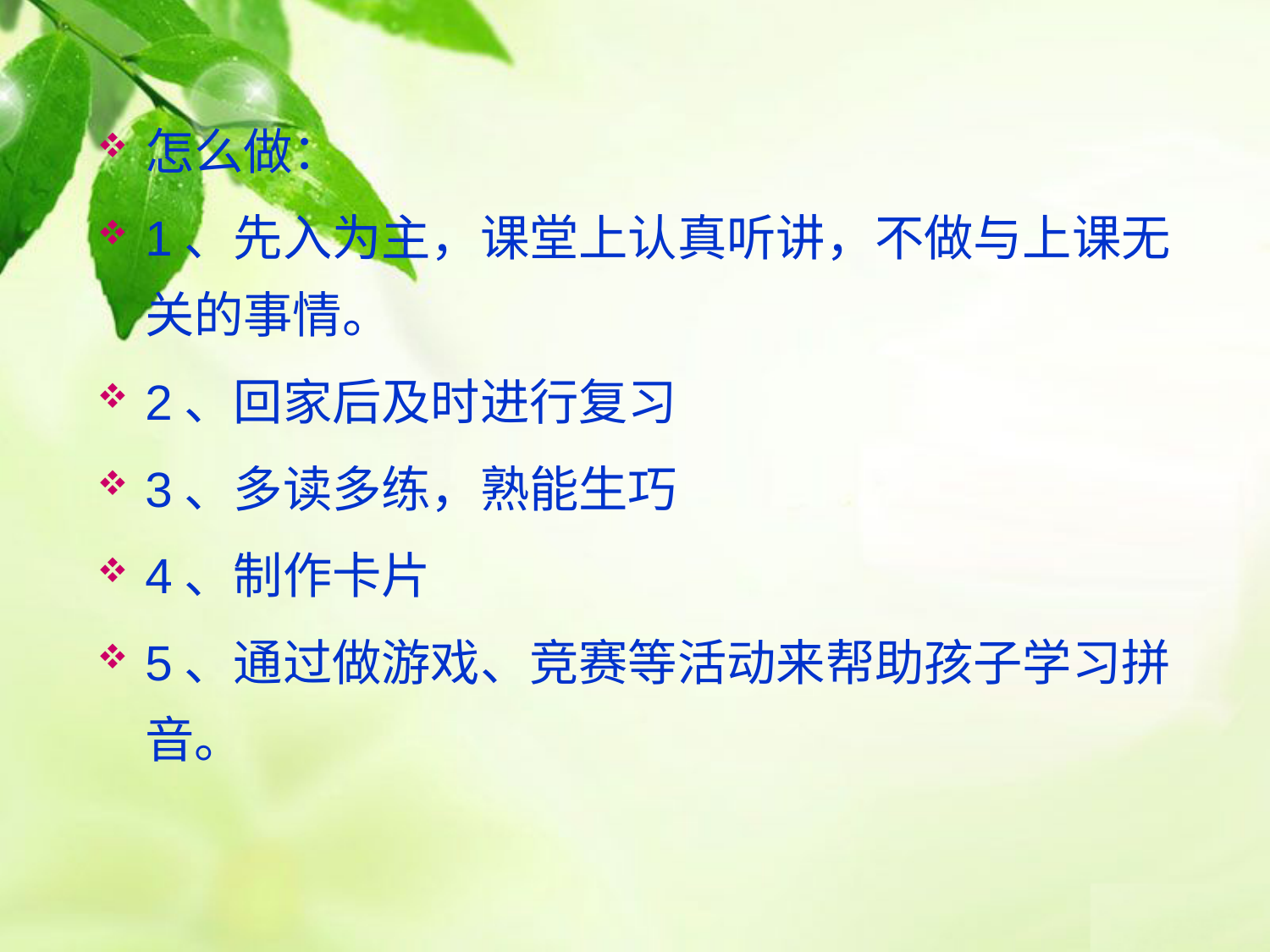

怎么做：
1、先入为主，课堂上认真听讲，不做与上课无关的事情。
2、回家后及时进行复习
3、多读多练，熟能生巧
4、制作卡片
5、通过做游戏、竞赛等活动来帮助孩子学习拼音。